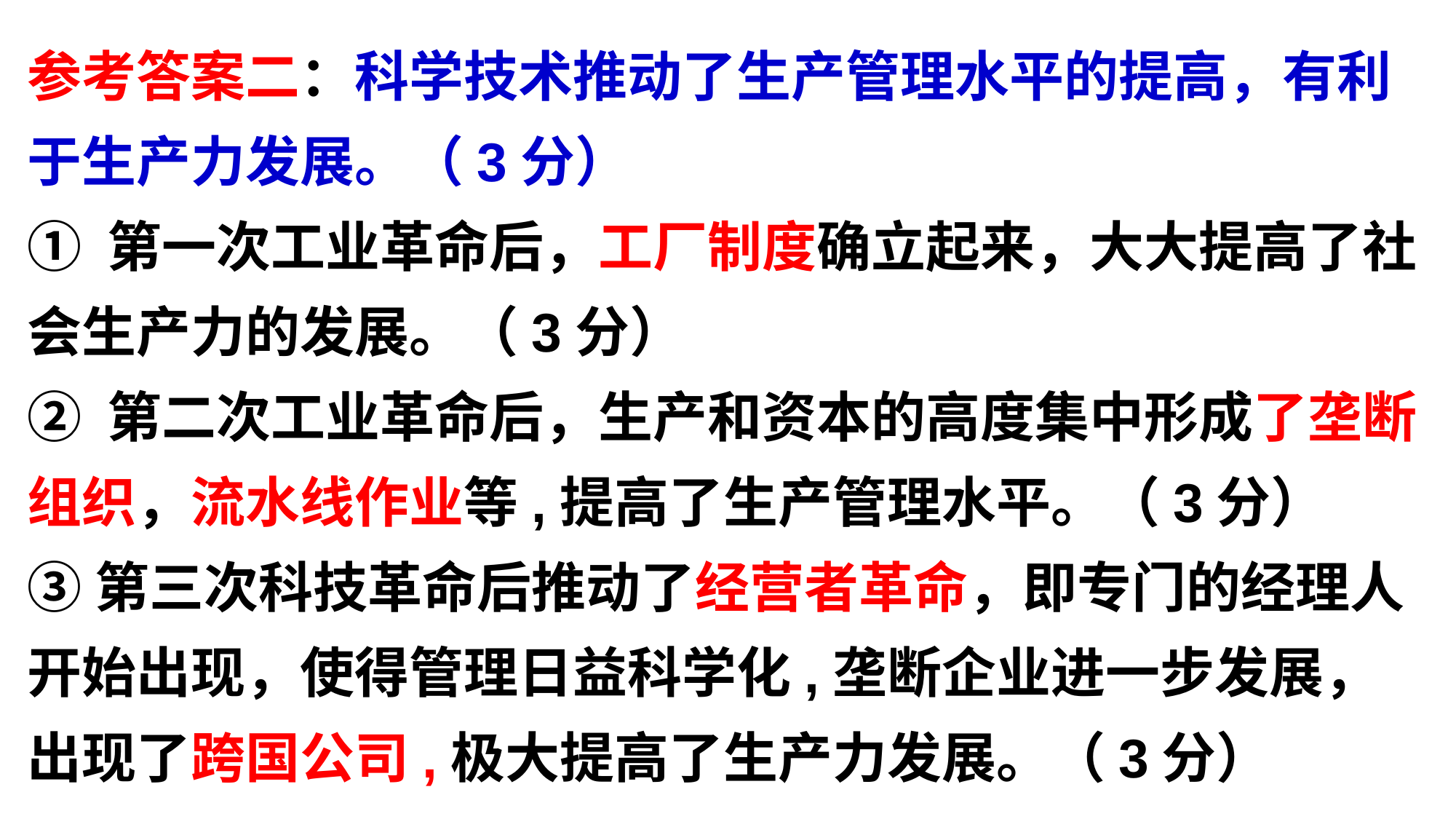

参考答案二：科学技术推动了生产管理水平的提高，有利于生产力发展。（3分）
① 第一次工业革命后，工厂制度确立起来，大大提高了社会生产力的发展。（3分）
② 第二次工业革命后，生产和资本的高度集中形成了垄断组织，流水线作业等,提高了生产管理水平。（3分）
③第三次科技革命后推动了经营者革命，即专门的经理人开始出现，使得管理日益科学化,垄断企业进一步发展，出现了跨国公司,极大提高了生产力发展。（3分）